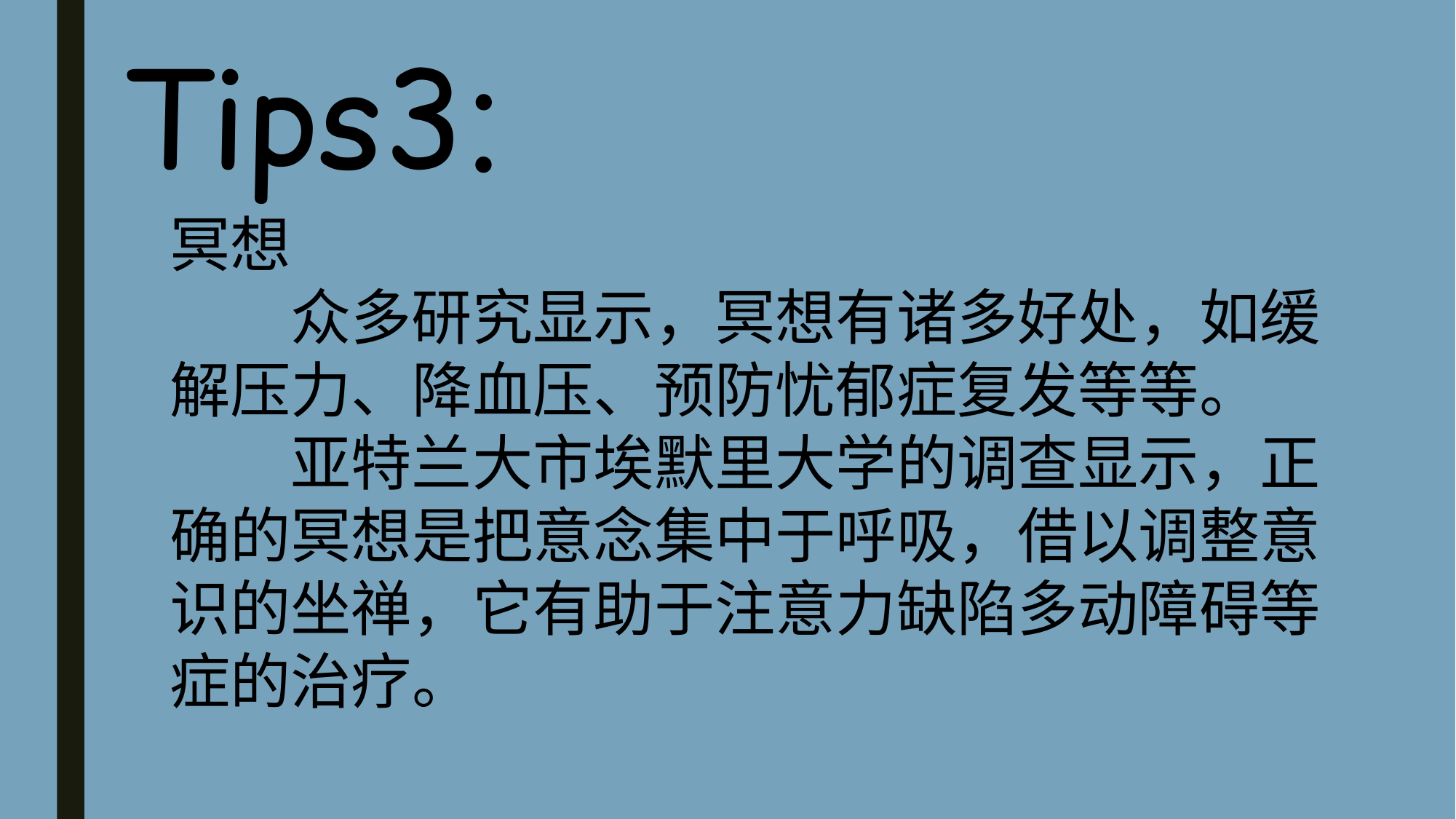

Tips3:
冥想
　　众多研究显示，冥想有诸多好处，如缓解压力、降血压、预防忧郁症复发等等。
　　亚特兰大市埃默里大学的调查显示，正确的冥想是把意念集中于呼吸，借以调整意识的坐禅，它有助于注意力缺陷多动障碍等症的治疗。